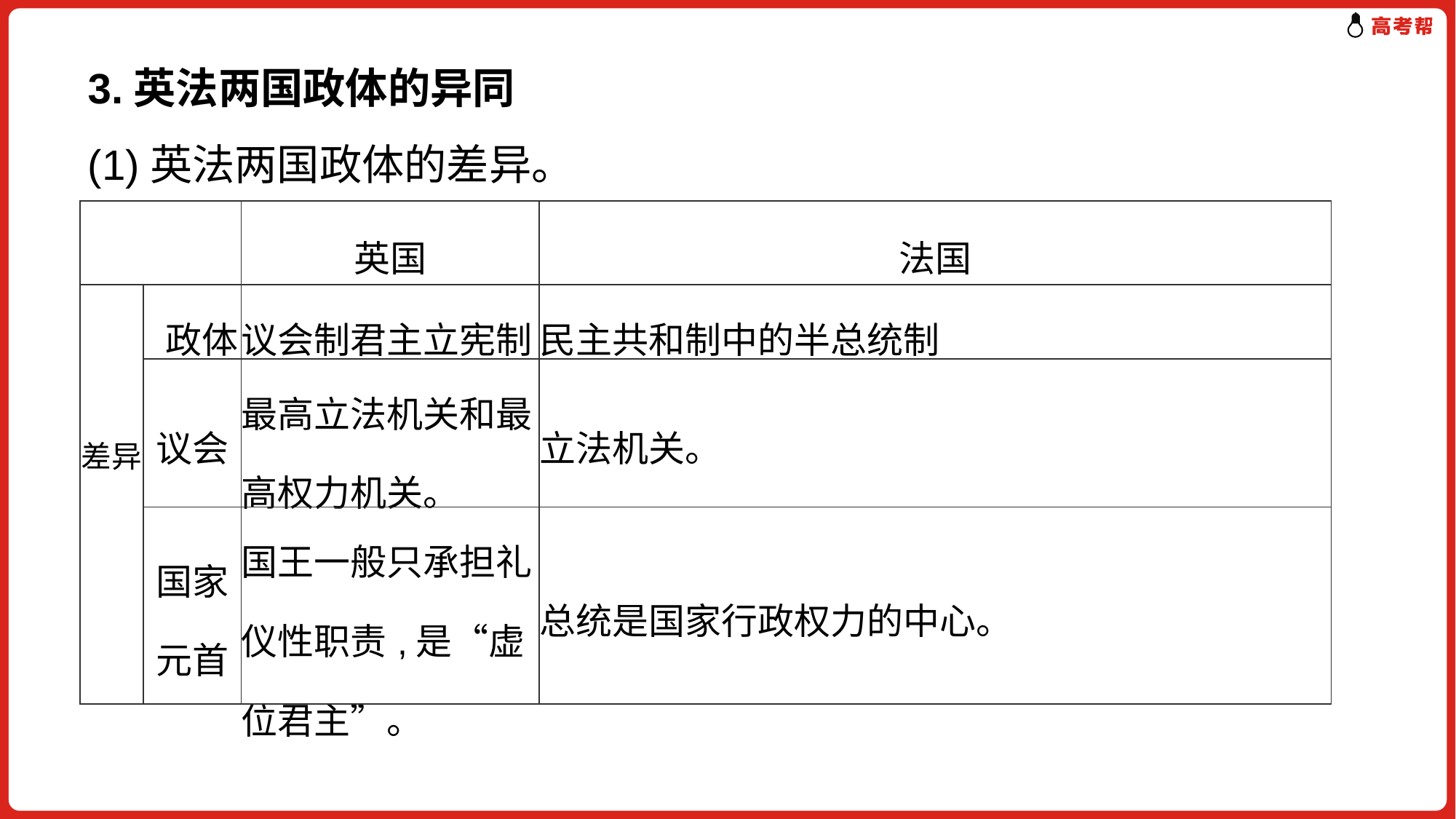

3.英法两国政体的异同
(1)英法两国政体的差异。
|  |  | 英国 | 法国 |
| --- | --- | --- | --- |
| 差异 | 政体 | 议会制君主立宪制 | 民主共和制中的半总统制 |
|  | 议会 | 最高立法机关和最高权力机关。 | 立法机关。 |
|  | 国家元首 | 国王一般只承担礼仪性职责,是“虚位君主”。 | 总统是国家行政权力的中心。 |